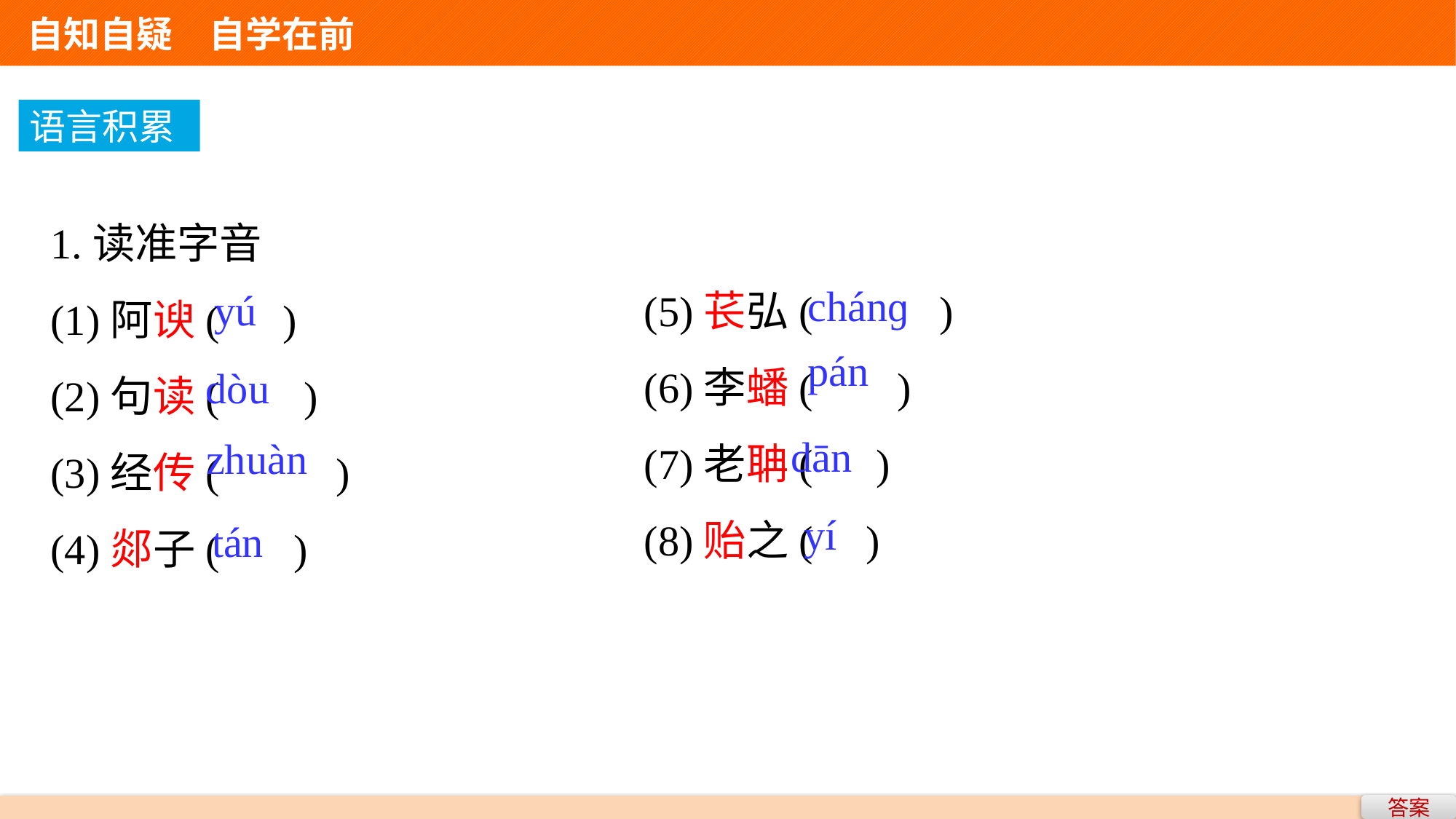

自知自疑　自学在前
语言积累
1.读准字音
(1)阿谀(      )
(2)句读(        )
(3)经传(           )
(4)郯子(       )
(5)苌弘(            )
(6)李蟠(        )
(7)老聃(      )
(8)贻之(     )
chánɡ
yú
pán
dòu
dān
zhuàn
yí
tán
答案